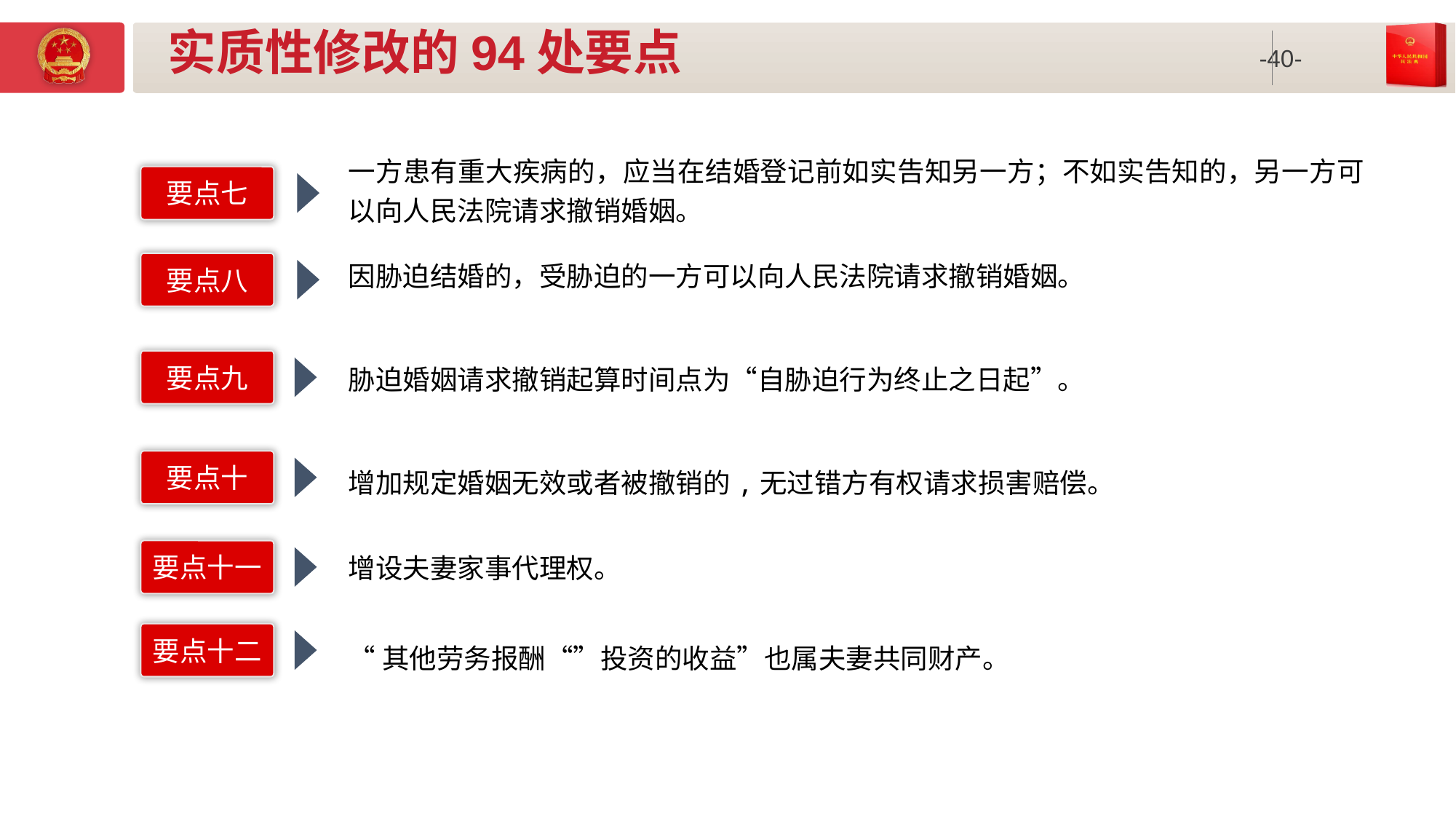

# 实质性修改的94处要点
一方患有重大疾病的，应当在结婚登记前如实告知另一方；不如实告知的，另一方可以向人民法院请求撤销婚姻。
要点七

因胁迫结婚的，受胁迫的一方可以向人民法院请求撤销婚姻。
要点八

要点九
胁迫婚姻请求撤销起算时间点为“自胁迫行为终止之日起”。

要点十
增加规定婚姻无效或者被撤销的,无过错方有权请求损害赔偿。

增设夫妻家事代理权。
要点十一

要点十二
“其他劳务报酬“”投资的收益”也属夫妻共同财产。